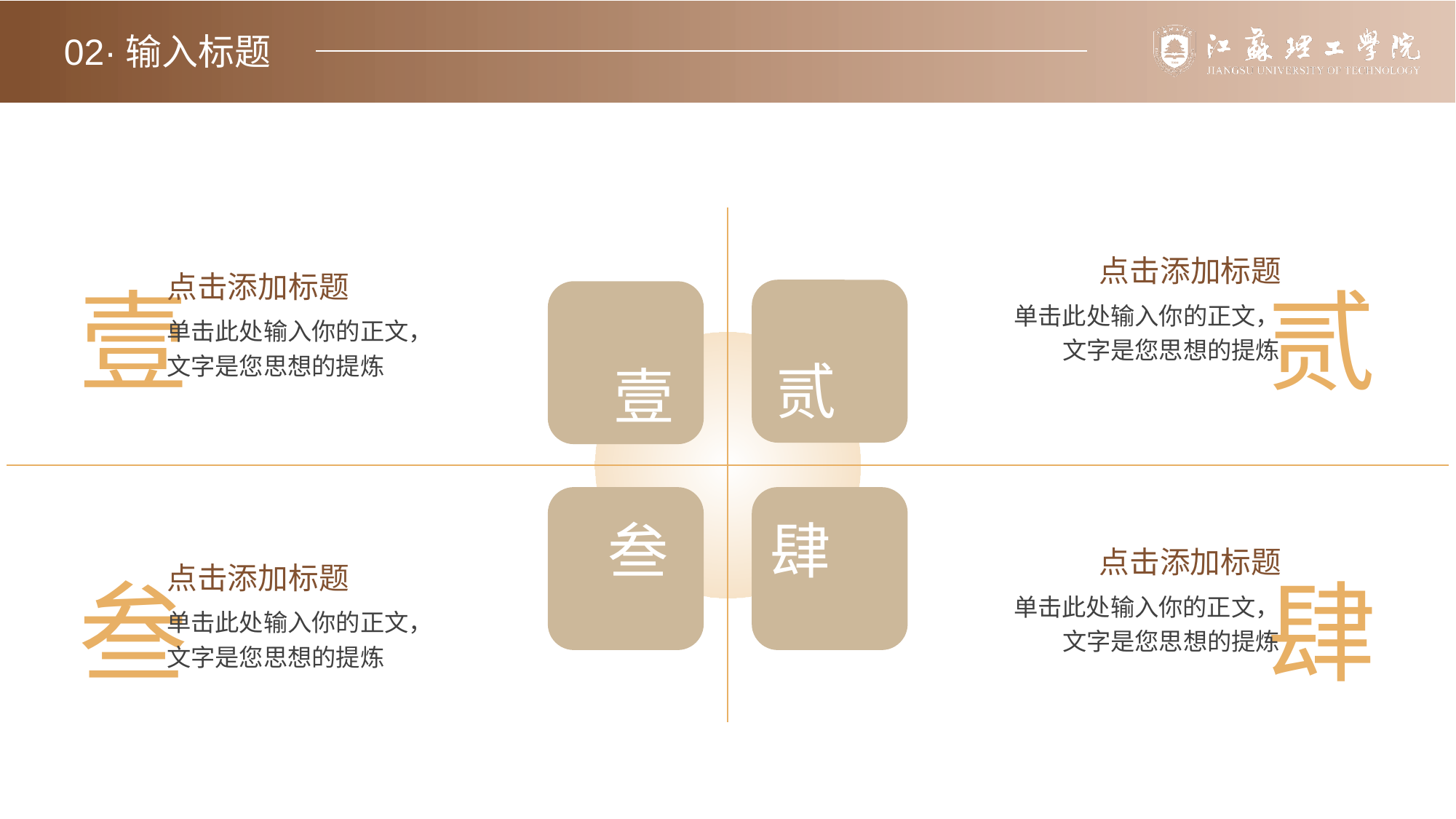

02·输入标题
壹
点击添加标题
单击此处输入你的正文，文字是您思想的提炼
贰
点击添加标题
单击此处输入你的正文，文字是您思想的提炼
叁
点击添加标题
单击此处输入你的正文，文字是您思想的提炼
肆
点击添加标题
单击此处输入你的正文，文字是您思想的提炼

贰
壹

叁
肆